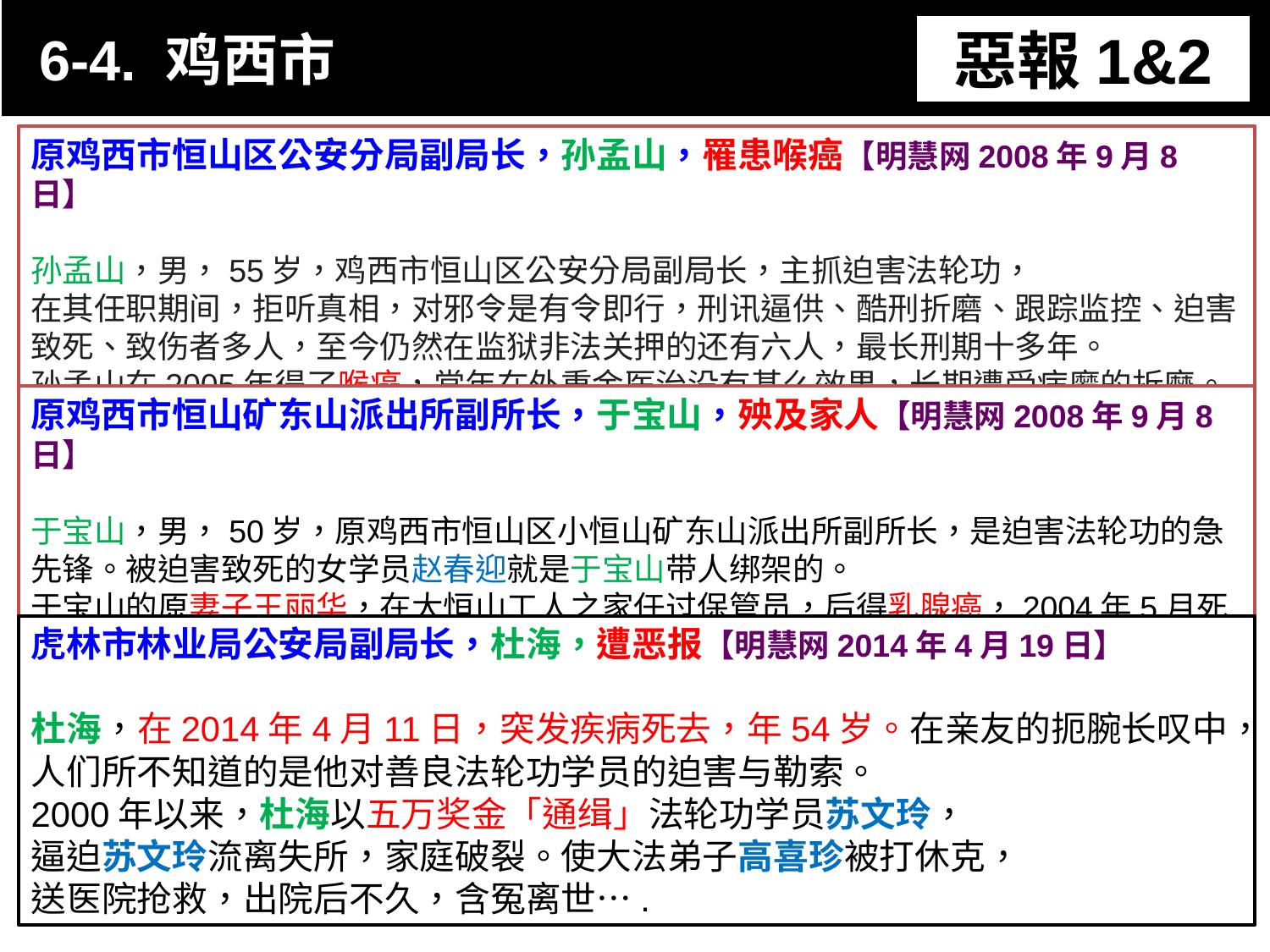

6-4. 鸡西市

惡報1&2
11-3. XX市官員惡報實例
原鸡西市恒山区公安分局副局长，孙孟山，罹患喉癌【明慧网2008年9月8日】

孙孟山，男，55岁，鸡西市恒山区公安分局副局长，主抓迫害法轮功，
在其任职期间，拒听真相，对邪令是有令即行，刑讯逼供、酷刑折磨、跟踪监控、迫害致死、致伤者多人，至今仍然在监狱非法关押的还有六人，最长刑期十多年。
孙孟山在2005年得了喉癌，常年在外重金医治没有甚么效果，长期遭受病魔的折磨。
原鸡西市恒山矿东山派出所副所长，于宝山，殃及家人【明慧网2008年9月8日】

于宝山，男，50岁，原鸡西市恒山区小恒山矿东山派出所副所长，是迫害法轮功的急先锋。被迫害致死的女学员赵春迎就是于宝山带人绑架的。
于宝山的原妻子王丽华，在大恒山工人之家任过保管员，后得乳腺癌，2004年5月死亡。
虎林市林业局公安局副局长，杜海，遭恶报【明慧网2014年4月19日】

杜海，在2014年4月11日，突发疾病死去，年54岁。在亲友的扼腕长叹中，
人们所不知道的是他对善良法轮功学员的迫害与勒索。
2000年以来，杜海以五万奖金「通缉」法轮功学员苏文玲，
逼迫苏文玲流离失所，家庭破裂。使大法弟子高喜珍被打休克，
送医院抢救，出院后不久，含冤离世….